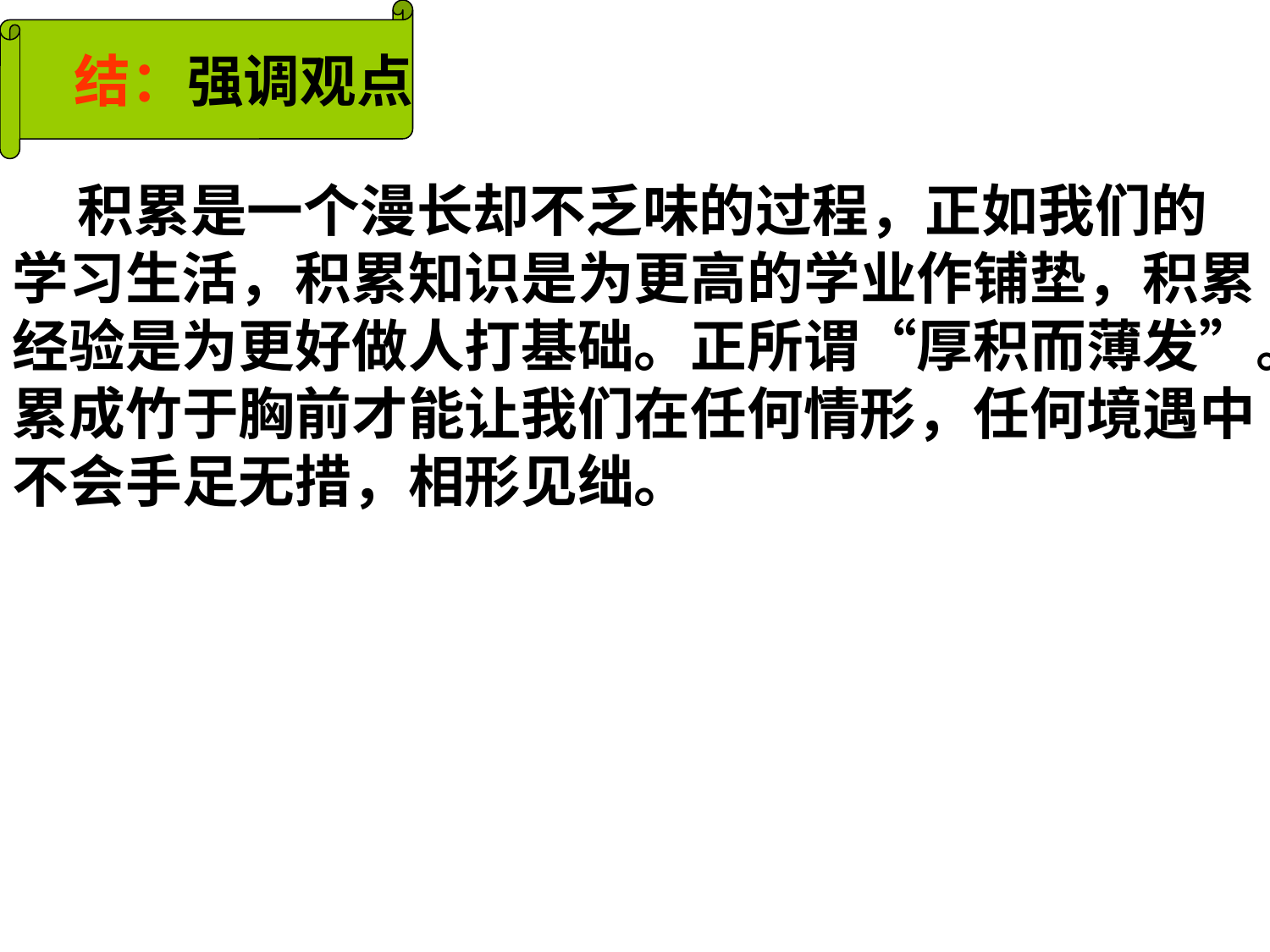

结：强调观点
    积累是一个漫长却不乏味的过程，正如我们的学习生活，积累知识是为更高的学业作铺垫，积累经验是为更好做人打基础。正所谓“厚积而薄发”。累成竹于胸前才能让我们在任何情形，任何境遇中不会手足无措，相形见绌。